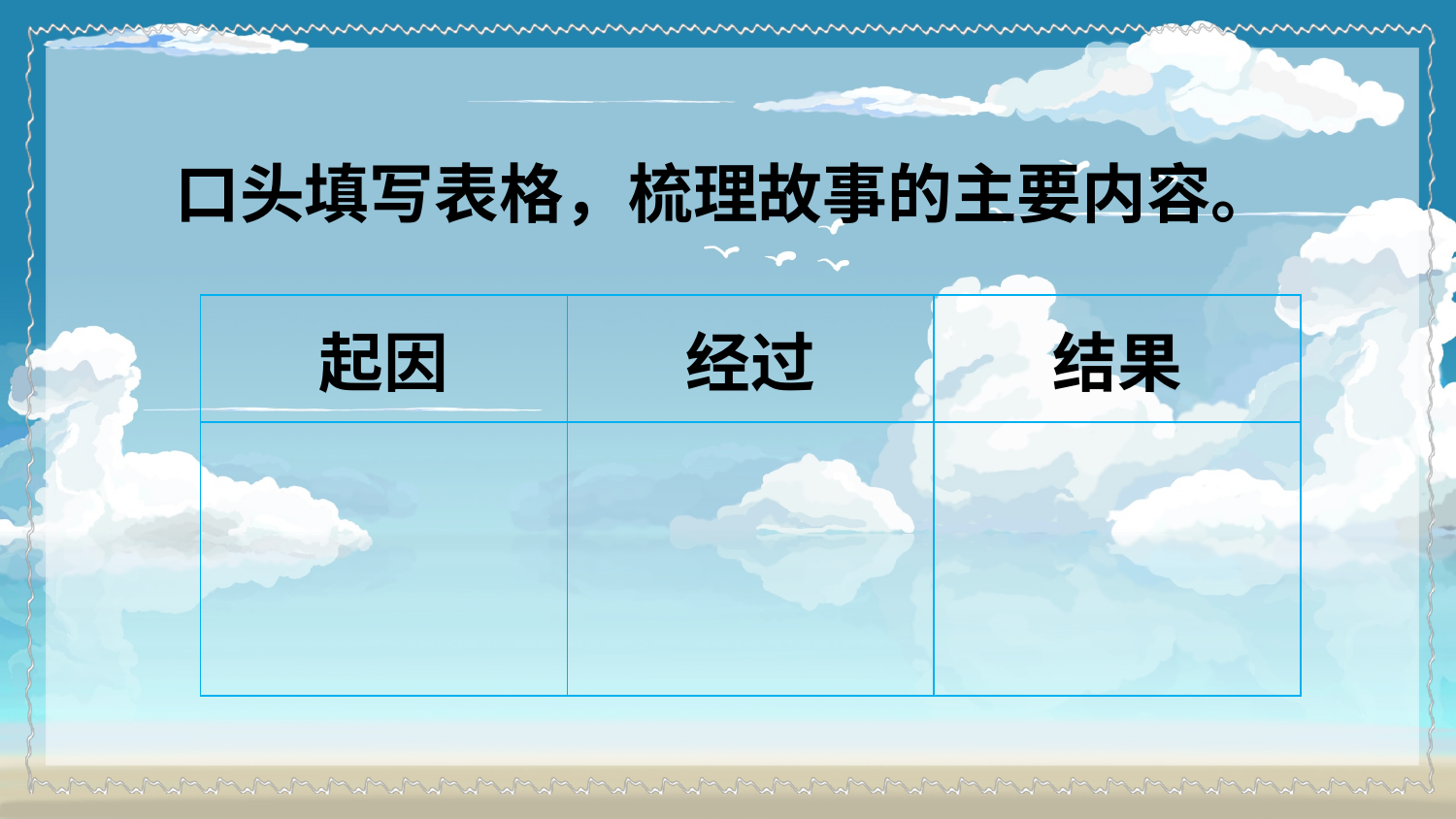

口头填写表格，梳理故事的主要内容。
| 起因 | 经过 | 结果 |
| --- | --- | --- |
|  |  |  |